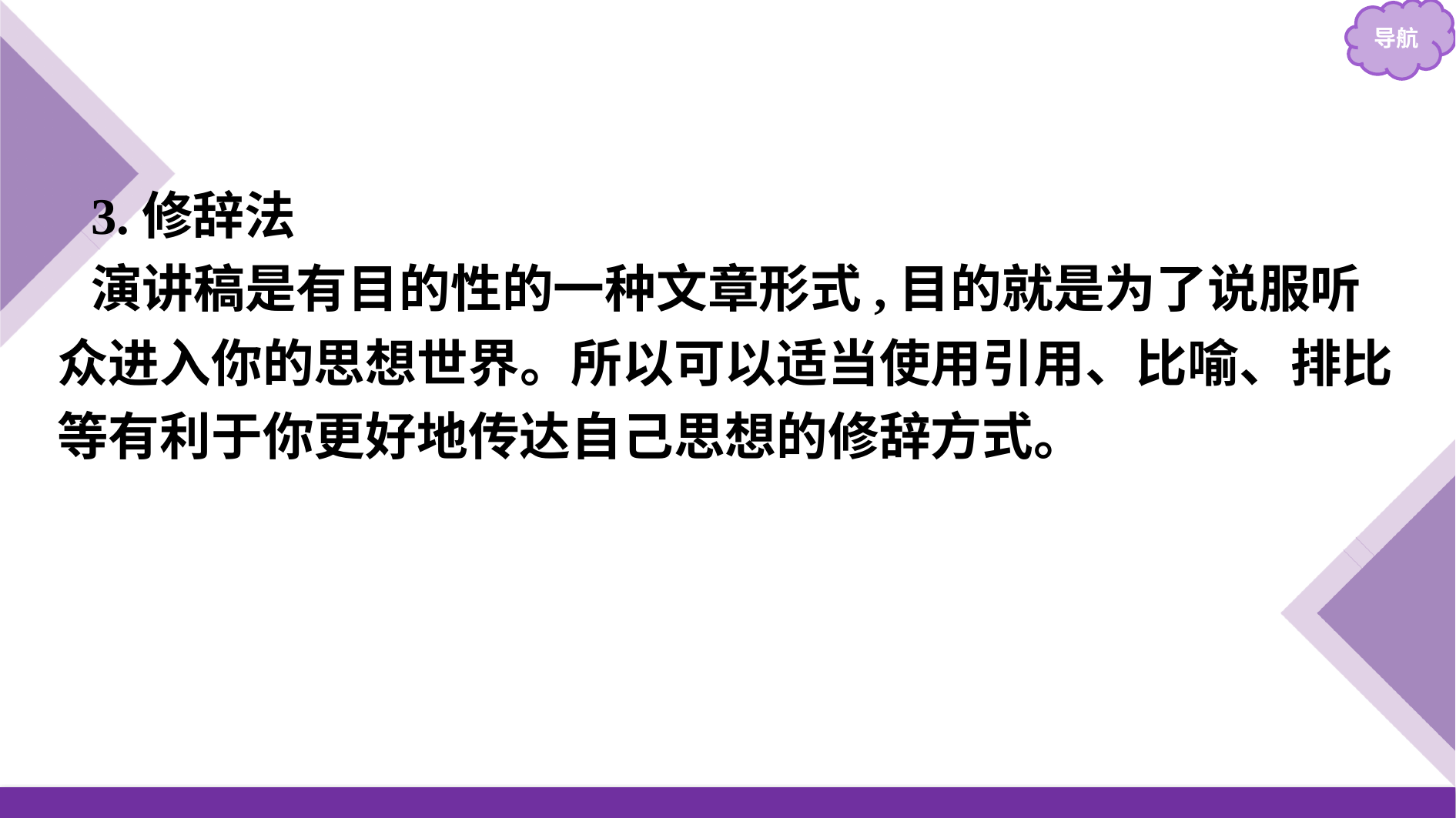

3.修辞法
演讲稿是有目的性的一种文章形式,目的就是为了说服听众进入你的思想世界。所以可以适当使用引用、比喻、排比等有利于你更好地传达自己思想的修辞方式。